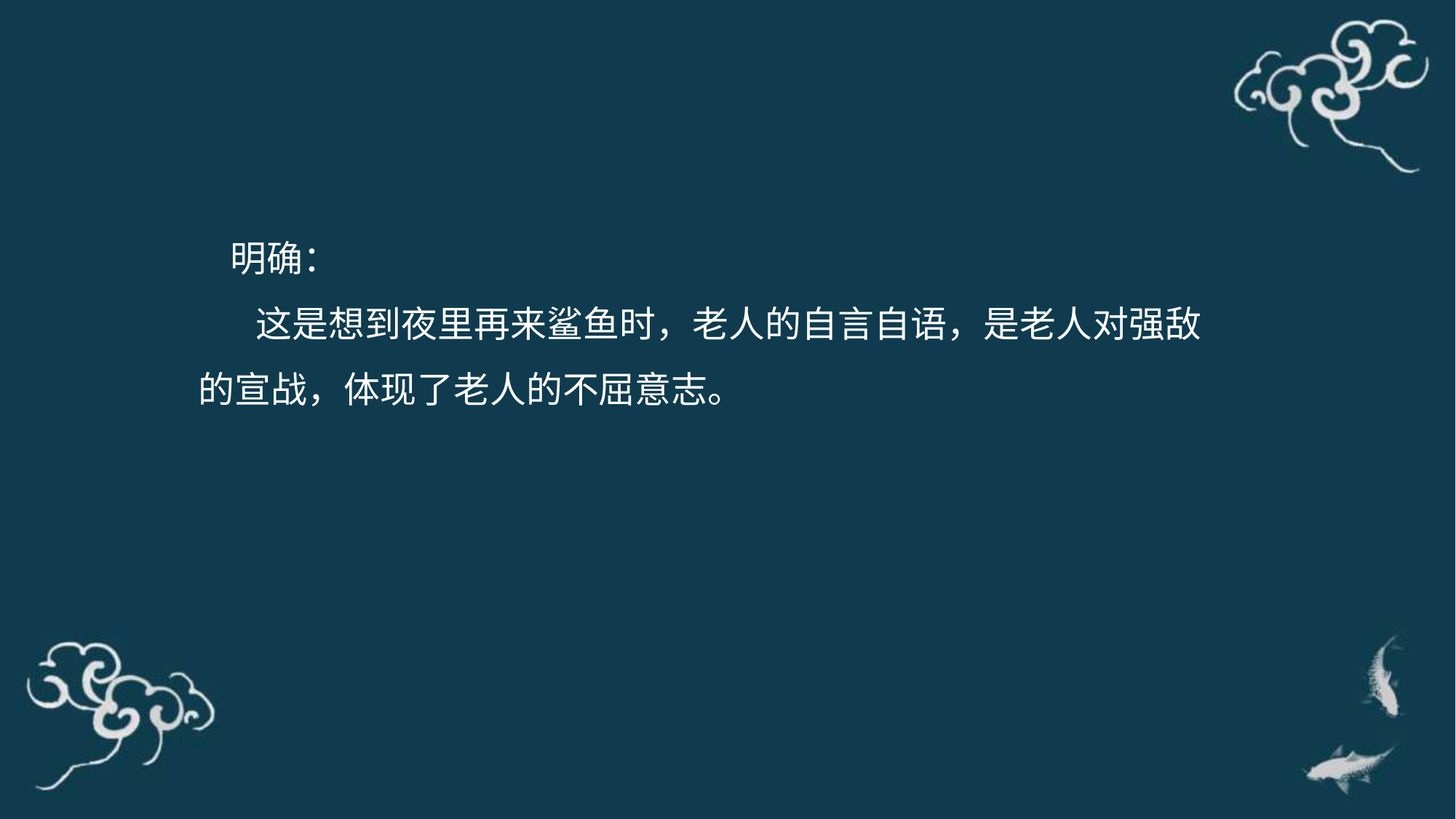

明确：
  这是想到夜里再来鲨鱼时，老人的自言自语，是老人对强敌的宣战，体现了老人的不屈意志。